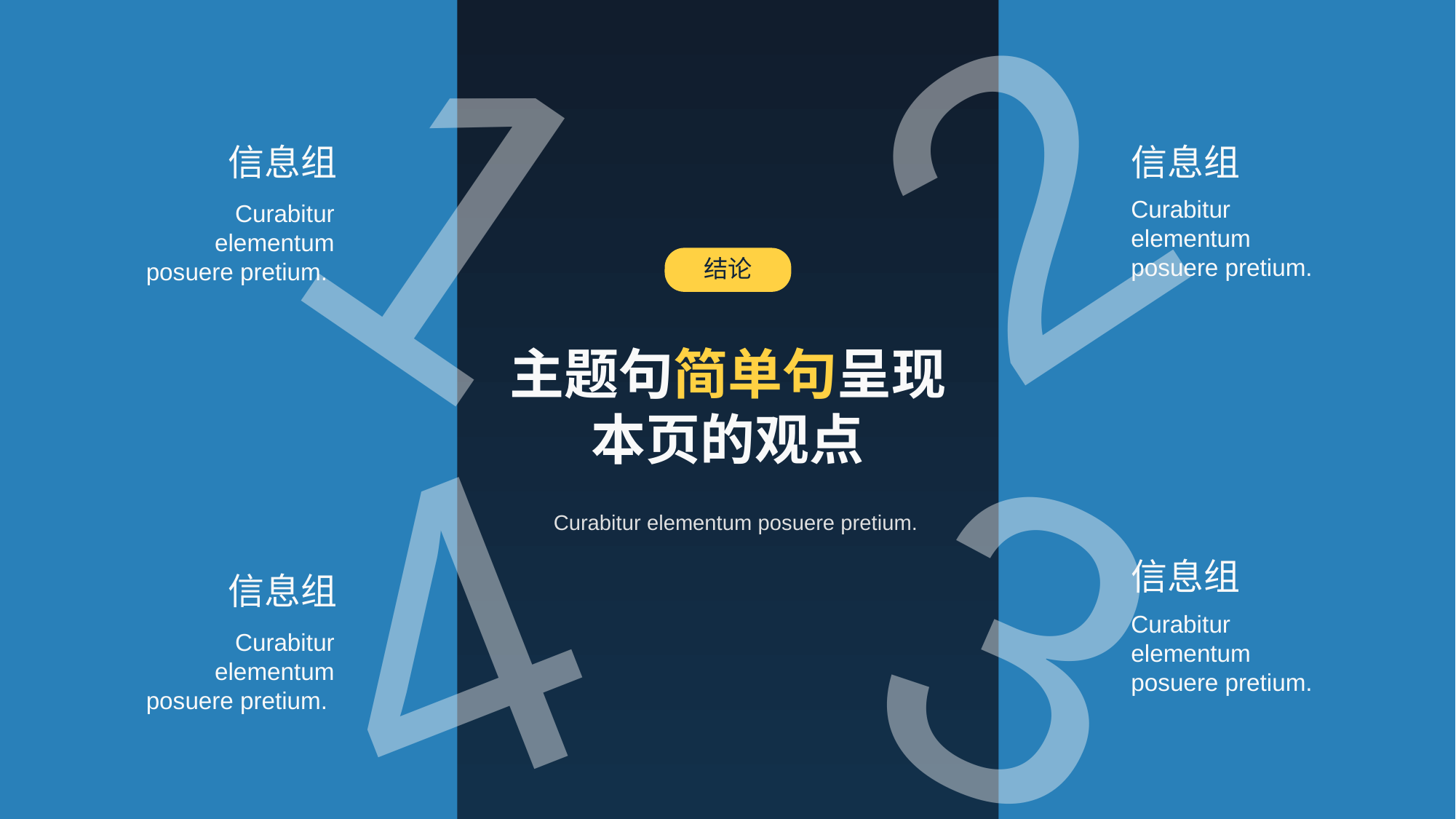

2
1

信息组
Curabitur elementum posuere pretium.
信息组
Curabitur elementum posuere pretium.
结论

主题句简单句呈现本页的观点
3
4
Curabitur elementum posuere pretium.
信息组
Curabitur elementum posuere pretium.
信息组
Curabitur elementum posuere pretium.